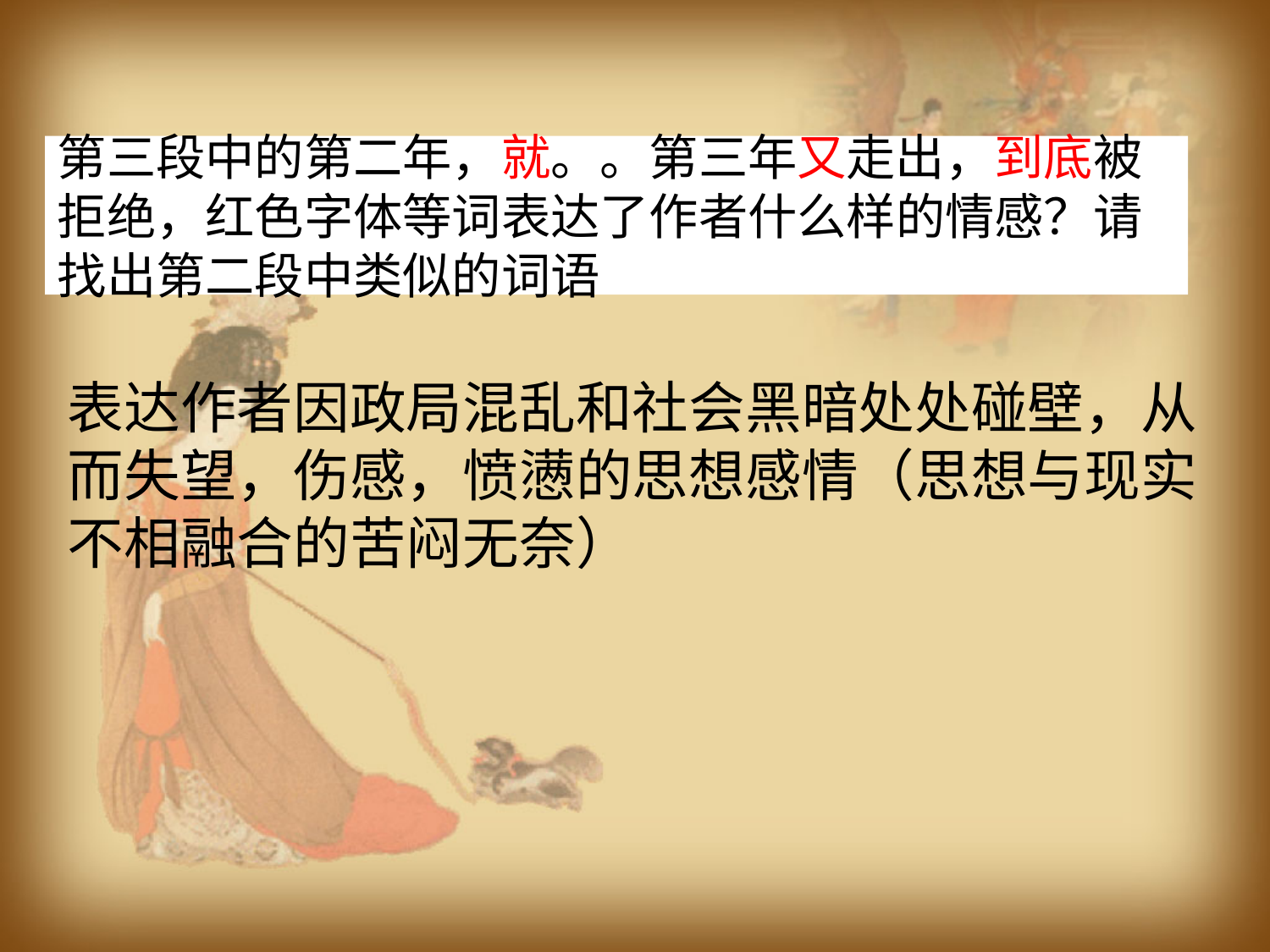

第三段中的第二年，就。。第三年又走出，到底被拒绝，红色字体等词表达了作者什么样的情感？请找出第二段中类似的词语
表达作者因政局混乱和社会黑暗处处碰壁，从而失望，伤感，愤懑的思想感情（思想与现实不相融合的苦闷无奈）